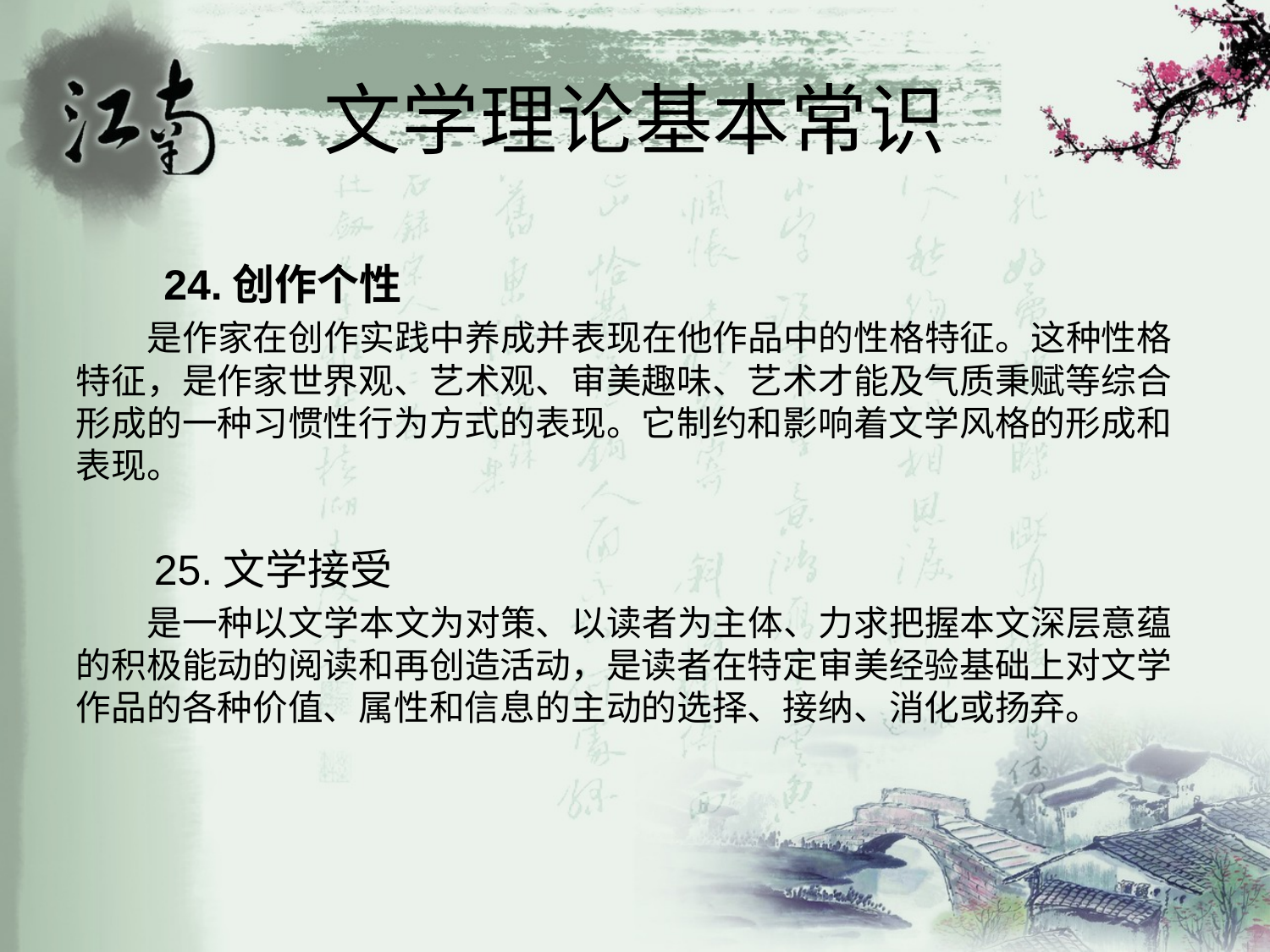

# 文学理论基本常识

         24.创作个性
        是作家在创作实践中养成并表现在他作品中的性格特征。这种性格特征，是作家世界观、艺术观、审美趣味、艺术才能及气质秉赋等综合形成的一种习惯性行为方式的表现。它制约和影响着文学风格的形成和表现。

        25.文学接受
        是一种以文学本文为对策、以读者为主体、力求把握本文深层意蕴的积极能动的阅读和再创造活动，是读者在特定审美经验基础上对文学作品的各种价值、属性和信息的主动的选择、接纳、消化或扬弃。